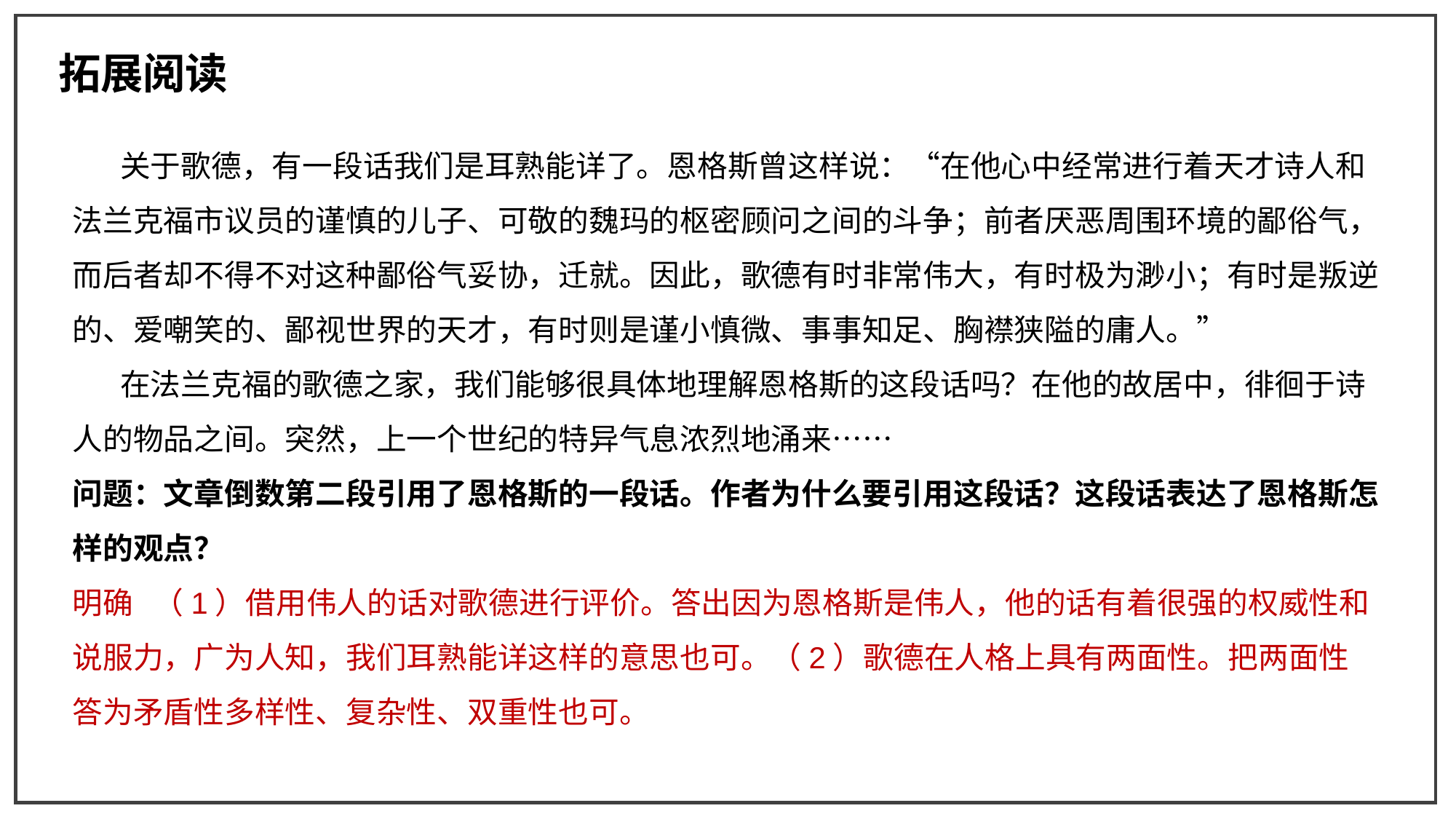

拓展阅读
      关于歌德，有一段话我们是耳熟能详了。恩格斯曾这样说：“在他心中经常进行着天才诗人和法兰克福市议员的谨慎的儿子、可敬的魏玛的枢密顾问之间的斗争；前者厌恶周围环境的鄙俗气，而后者却不得不对这种鄙俗气妥协，迁就。因此，歌德有时非常伟大，有时极为渺小；有时是叛逆的、爱嘲笑的、鄙视世界的天才，有时则是谨小慎微、事事知足、胸襟狭隘的庸人。”
      在法兰克福的歌德之家，我们能够很具体地理解恩格斯的这段话吗？在他的故居中，徘徊于诗人的物品之间。突然，上一个世纪的特异气息浓烈地涌来……
问题：文章倒数第二段引用了恩格斯的一段话。作者为什么要引用这段话？这段话表达了恩格斯怎样的观点？
明确   （1）借用伟人的话对歌德进行评价。答出因为恩格斯是伟人，他的话有着很强的权威性和说服力，广为人知，我们耳熟能详这样的意思也可。（2）歌德在人格上具有两面性。把两面性答为矛盾性多样性、复杂性、双重性也可。